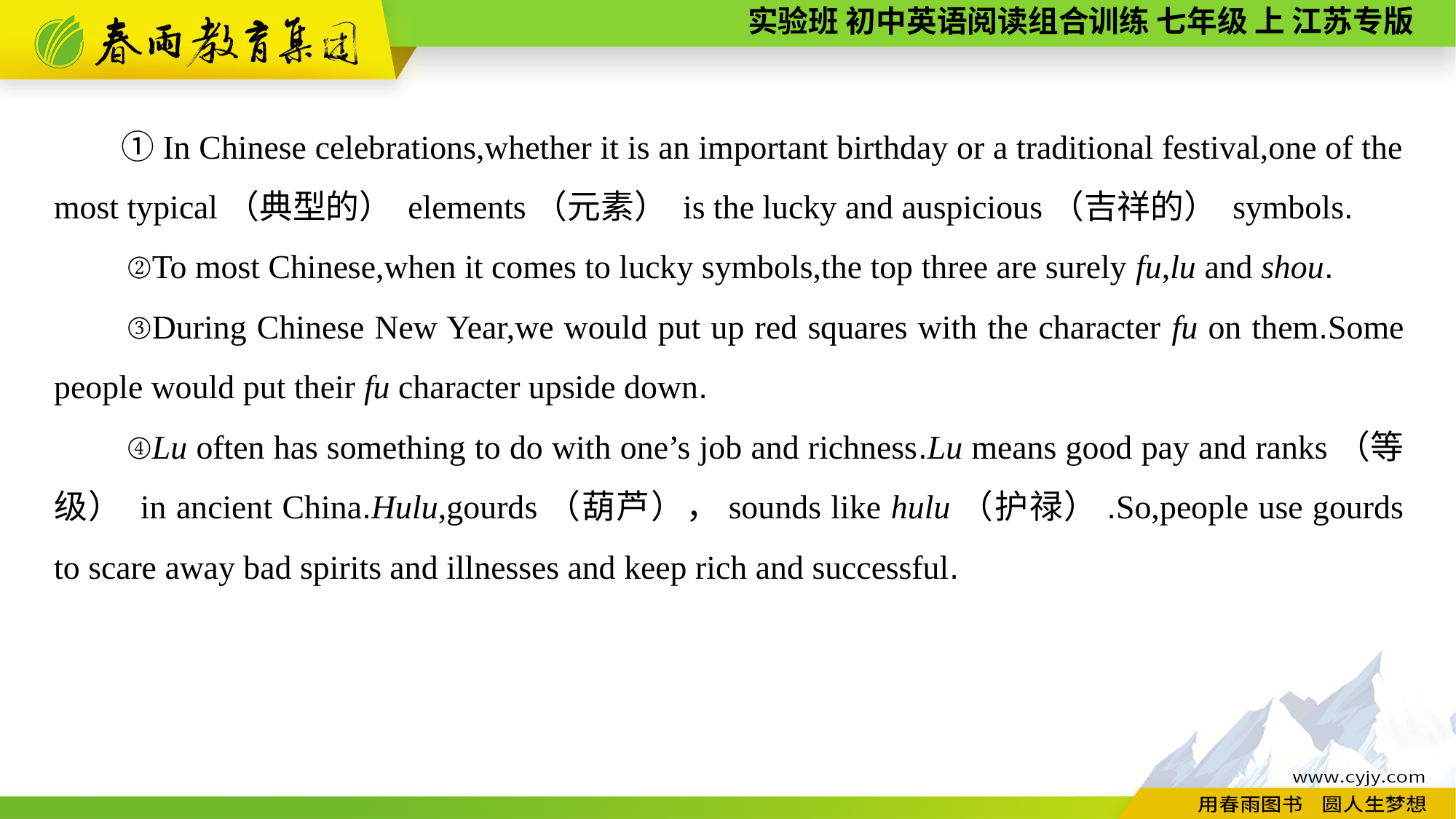

①In Chinese celebrations,whether it is an important birthday or a traditional festival,one of the most typical（典型的） elements（元素） is the lucky and auspicious（吉祥的） symbols.
②To most Chinese,when it comes to lucky symbols,the top three are surely fu,lu and shou.
③During Chinese New Year,we would put up red squares with the character fu on them.Some people would put their fu character upside down.
④Lu often has something to do with one’s job and richness.Lu means good pay and ranks（等级） in ancient China.Hulu,gourds（葫芦），sounds like hulu（护禄）.So,people use gourds to scare away bad spirits and illnesses and keep rich and successful.